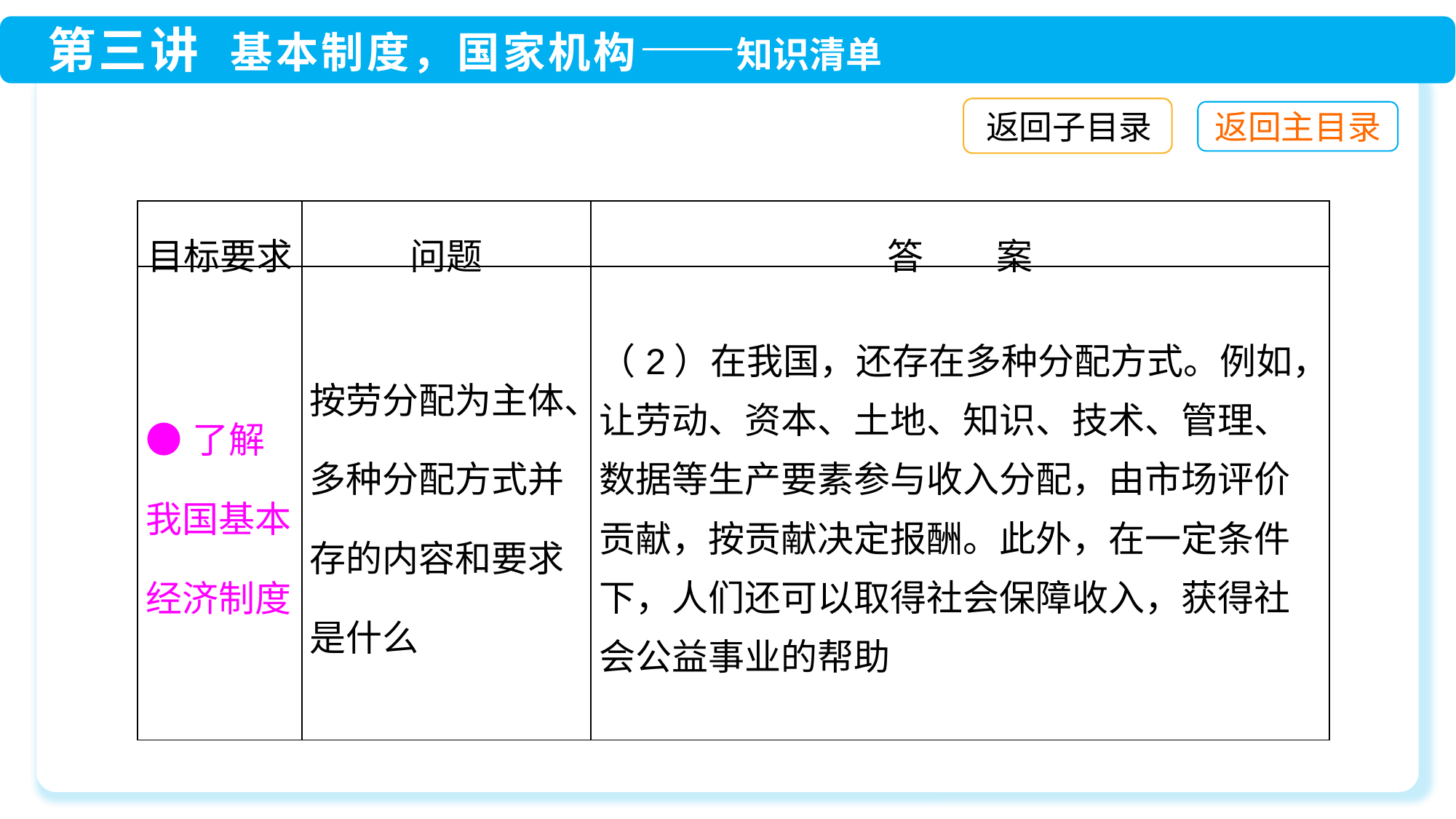

返回子目录
| 目标要求 | 问题 | 答　　案 |
| --- | --- | --- |
| ●了解我国基本经济制度 | 按劳分配为主体、多种分配方式并存的内容和要求是什么 | （2）在我国，还存在多种分配方式。例如，让劳动、资本、土地、知识、技术、管理、数据等生产要素参与收入分配，由市场评价贡献，按贡献决定报酬。此外，在一定条件下，人们还可以取得社会保障收入，获得社会公益事业的帮助 |